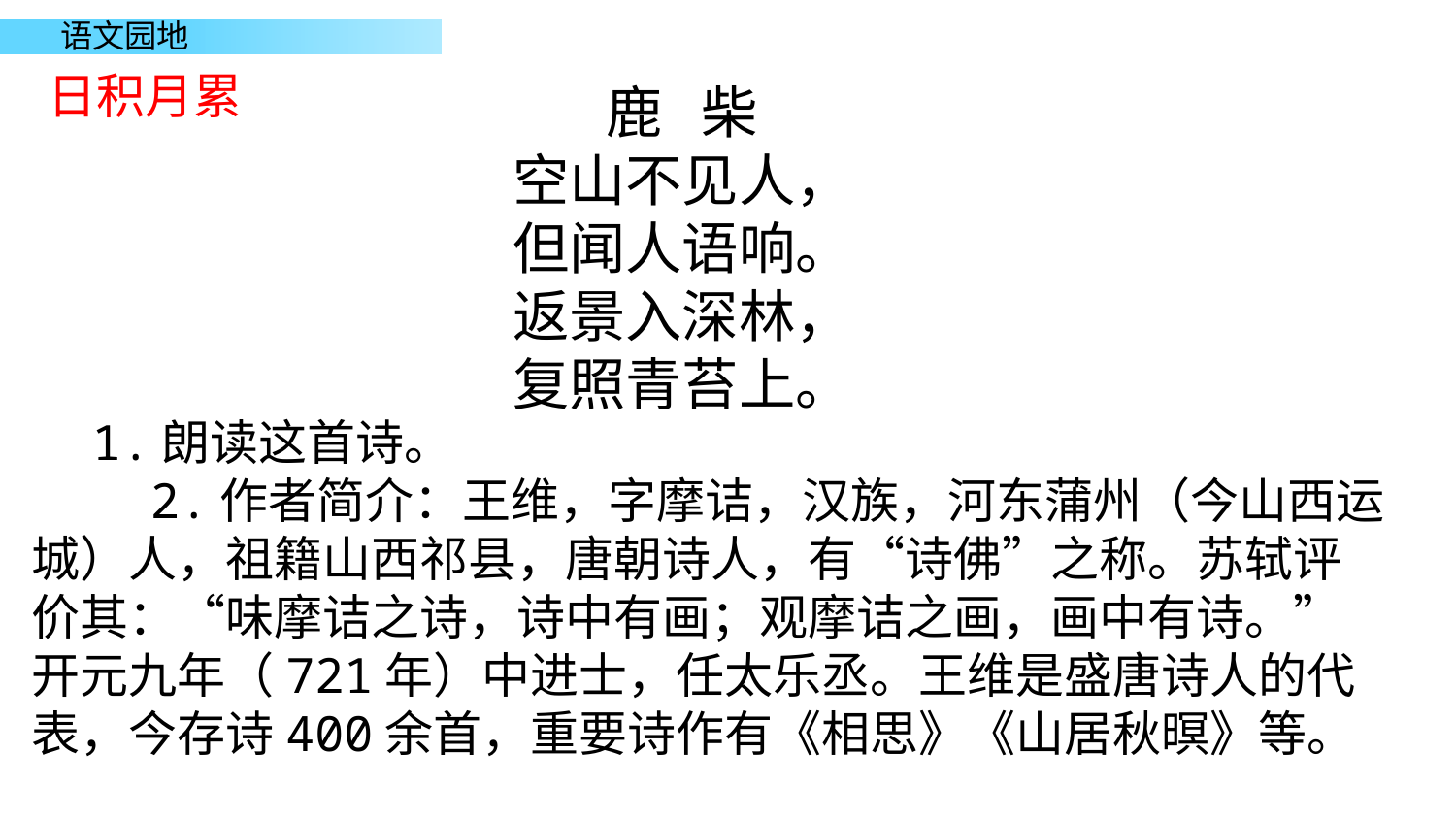

日积月累
鹿   柴
空山不见人，
但闻人语响。
返景入深林，
复照青苔上。
1.朗读这首诗。
  2.作者简介：王维，字摩诘，汉族，河东蒲州（今山西运城）人，祖籍山西祁县，唐朝诗人，有“诗佛”之称。苏轼评价其：“味摩诘之诗，诗中有画；观摩诘之画，画中有诗。”开元九年（721年）中进士，任太乐丞。王维是盛唐诗人的代表，今存诗400余首，重要诗作有《相思》《山居秋暝》等。